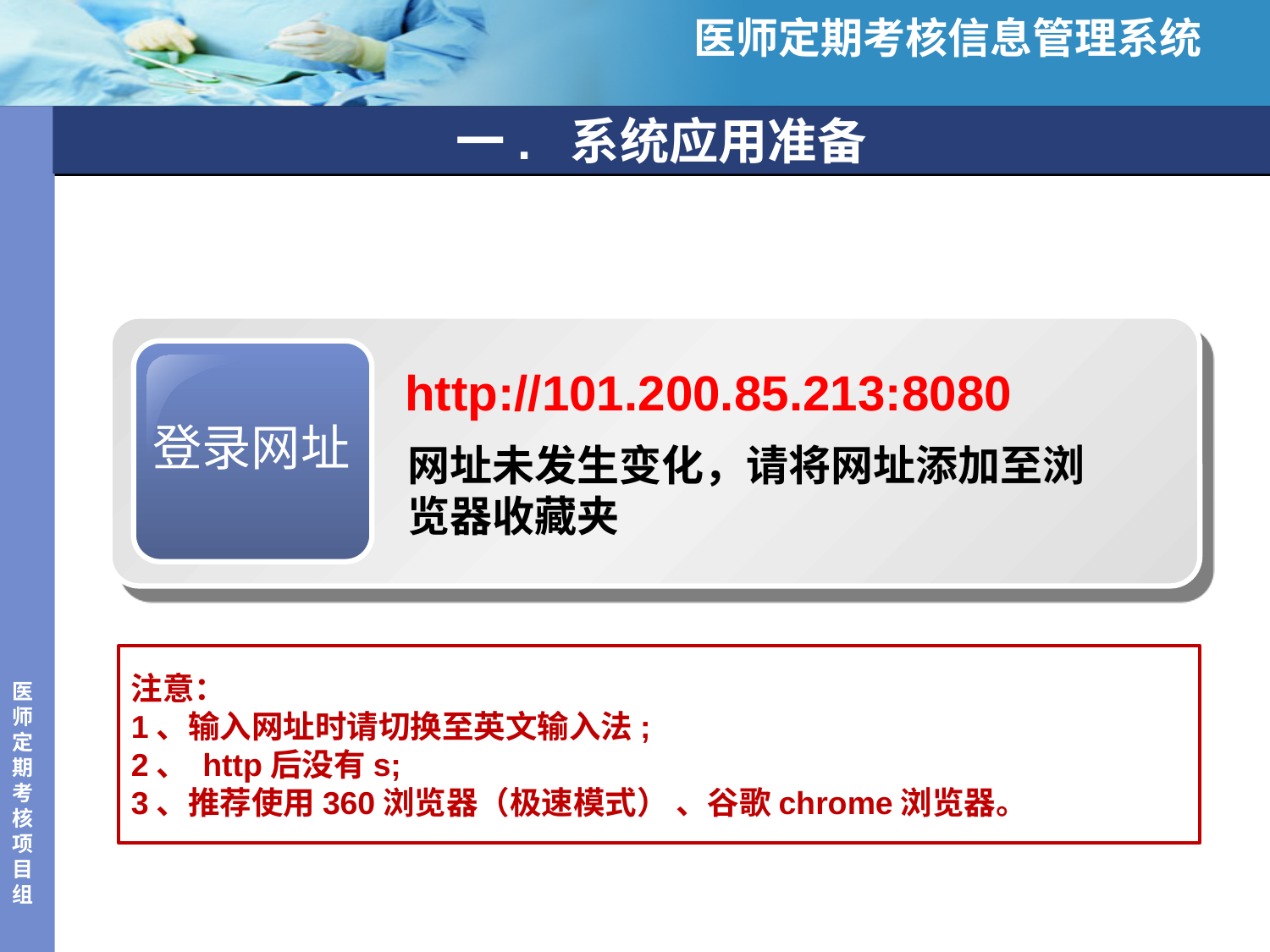

医师定期考核信息管理系统
# 一.  系统应用准备

登录网址
http://101.200.85.213:8080
网址未发生变化，请将网址添加至浏览器收藏夹
注意：
1、输入网址时请切换至英文输入法;
2、 http后没有s;
3、推荐使用360浏览器（极速模式） 、谷歌chrome浏览器。
4